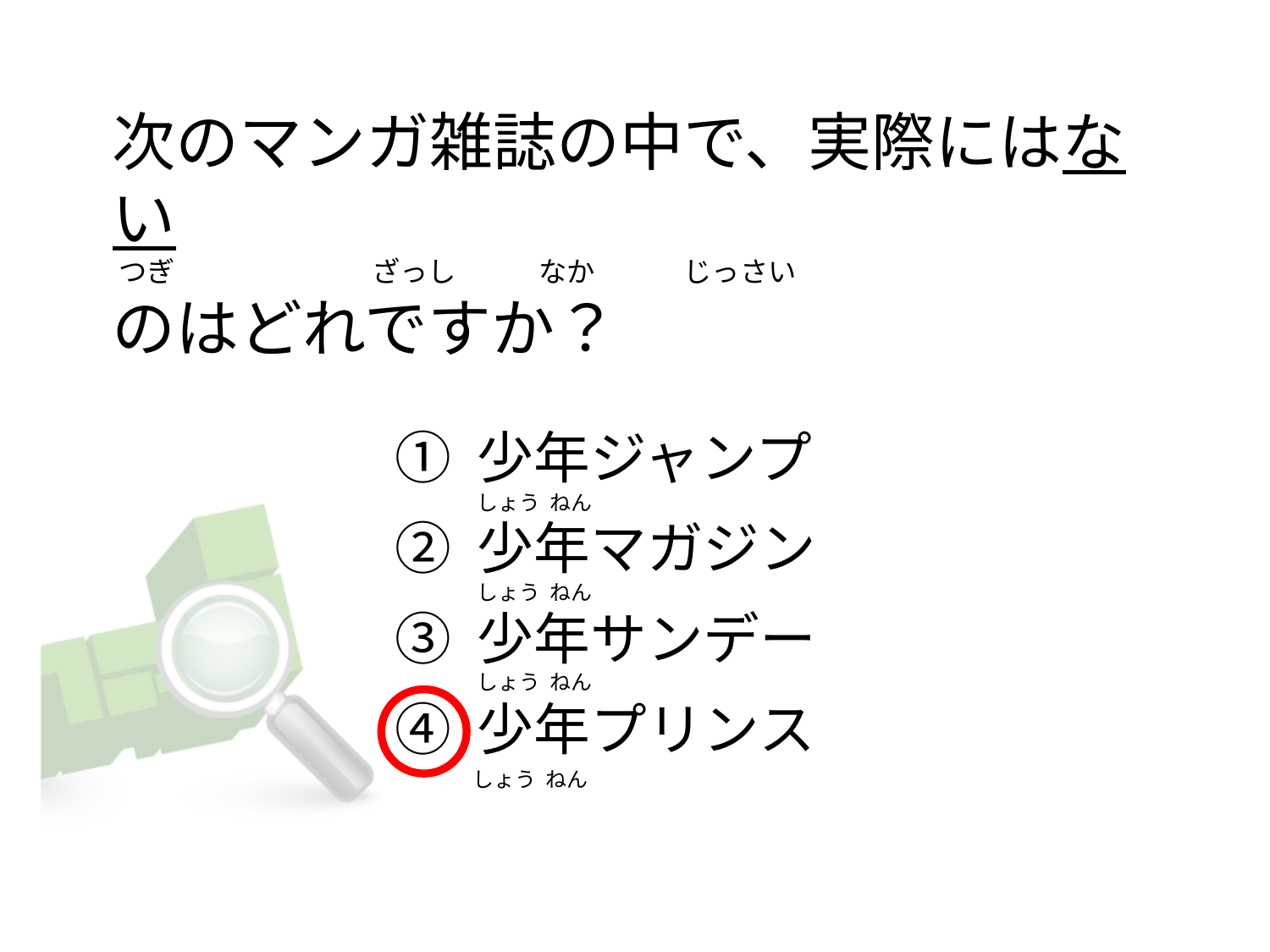

# 次のマンガ雑誌の中で、実際にはない  つぎ                               ざっし             なか              じっさい のはどれですか？
① 少年ジャンプ
② 少年マガジン
③ 少年サンデー
④ 少年プリンス
しょう  ねん
しょう  ねん
しょう  ねん

しょう  ねん